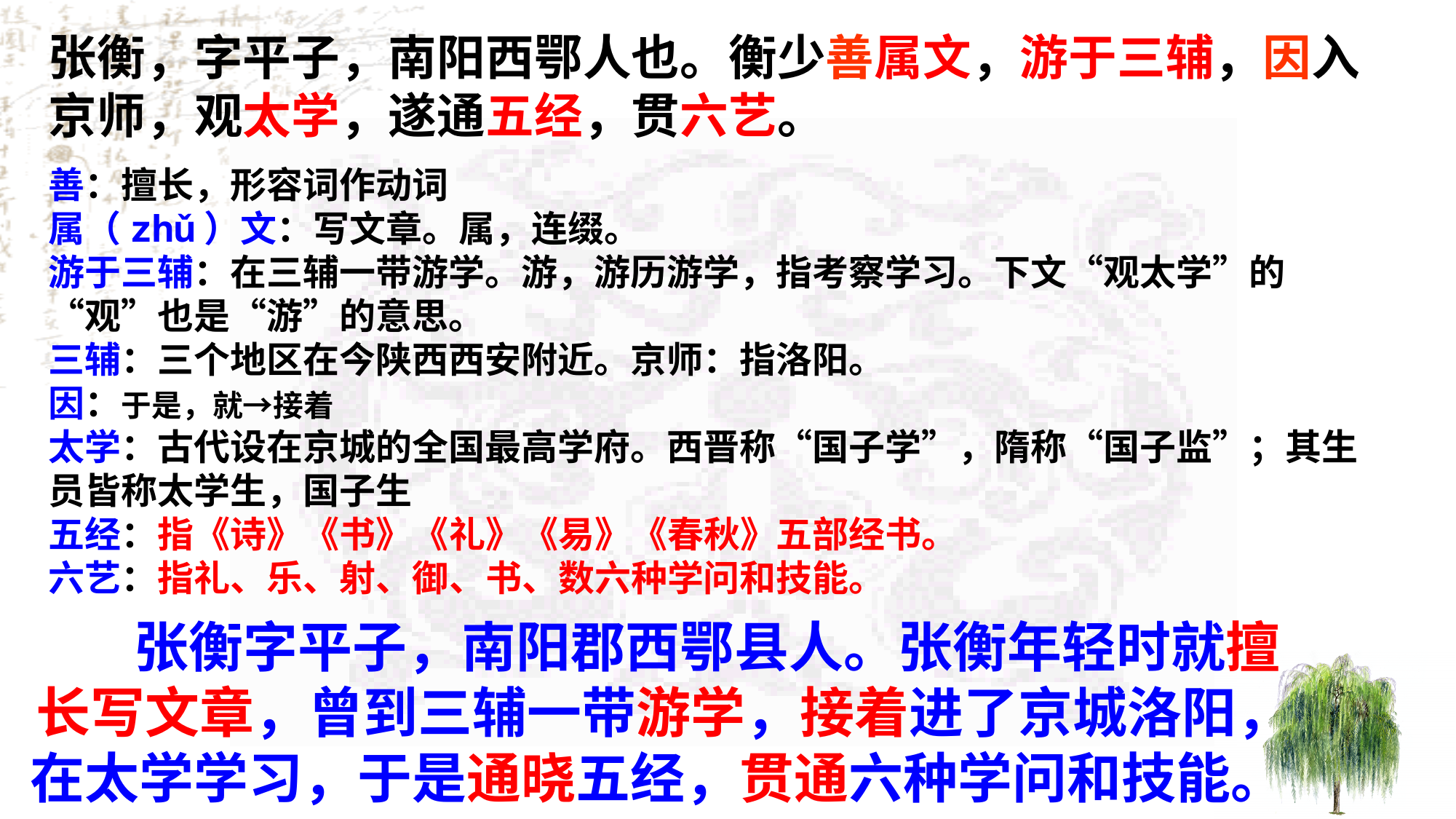

张衡，字平子，南阳西鄂人也。衡少善属文，游于三辅，因入京师，观太学，遂通五经，贯六艺。
善：擅长，形容词作动词
属（zhǔ）文：写文章。属，连缀。
游于三辅：在三辅一带游学。游，游历游学，指考察学习。下文“观太学”的“观”也是“游”的意思。
三辅：三个地区在今陕西西安附近。京师：指洛阳。
因：于是，就→接着
太学：古代设在京城的全国最高学府。西晋称“国子学”，隋称“国子监”；其生员皆称太学生，国子生
五经：指《诗》《书》《礼》《易》《春秋》五部经书。
六艺：指礼、乐、射、御、书、数六种学问和技能。
        张衡字平子，南阳郡西鄂县人。张衡年轻时就擅长写文章，曾到三辅一带游学，接着进了京城洛阳，在太学学习，于是通晓五经，贯通六种学问和技能。